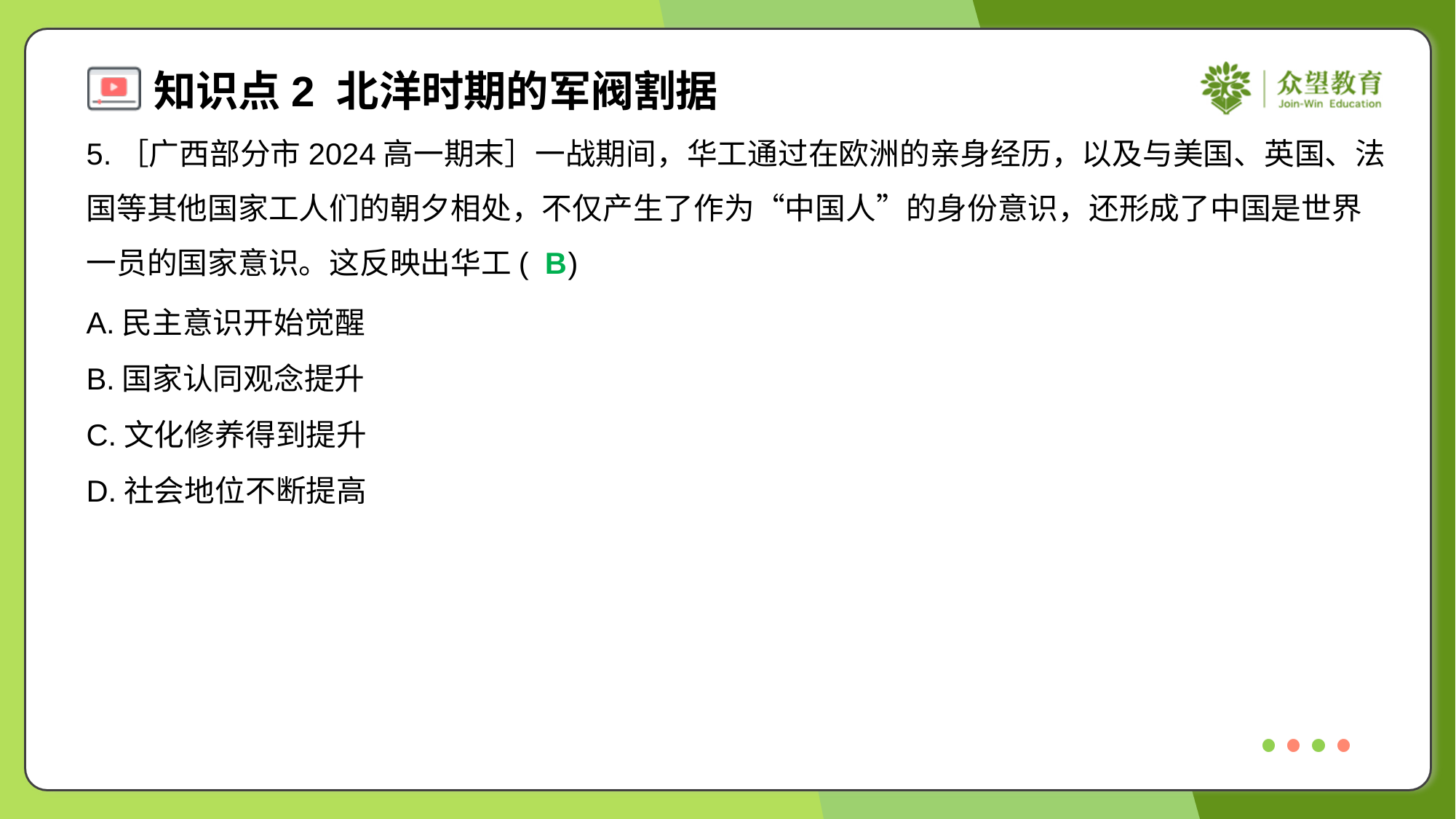

5.［广西部分市2024高一期末］一战期间，华工通过在欧洲的亲身经历，以及与美国、英国、法
国等其他国家工人们的朝夕相处，不仅产生了作为“中国人”的身份意识，还形成了中国是世界
一员的国家意识。这反映出华工(     )
B
A.民主意识开始觉醒
B.国家认同观念提升
C.文化修养得到提升
D.社会地位不断提高